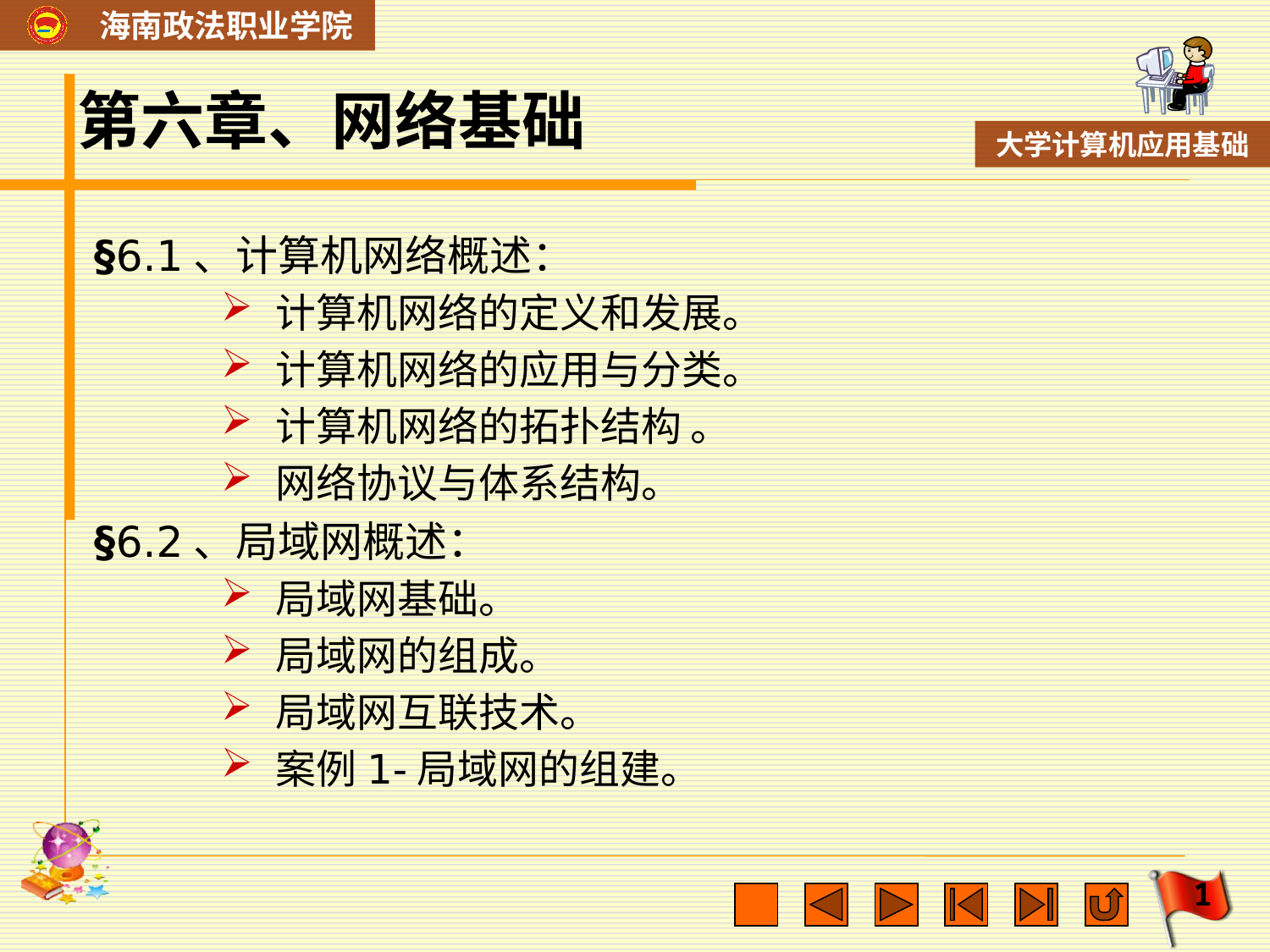

# 第六章、网络基础
§6.1、计算机网络概述：
计算机网络的定义和发展。
计算机网络的应用与分类。
计算机网络的拓扑结构 。
网络协议与体系结构。
§6.2、局域网概述：
局域网基础。
局域网的组成。
局域网互联技术。
案例1-局域网的组建。

1